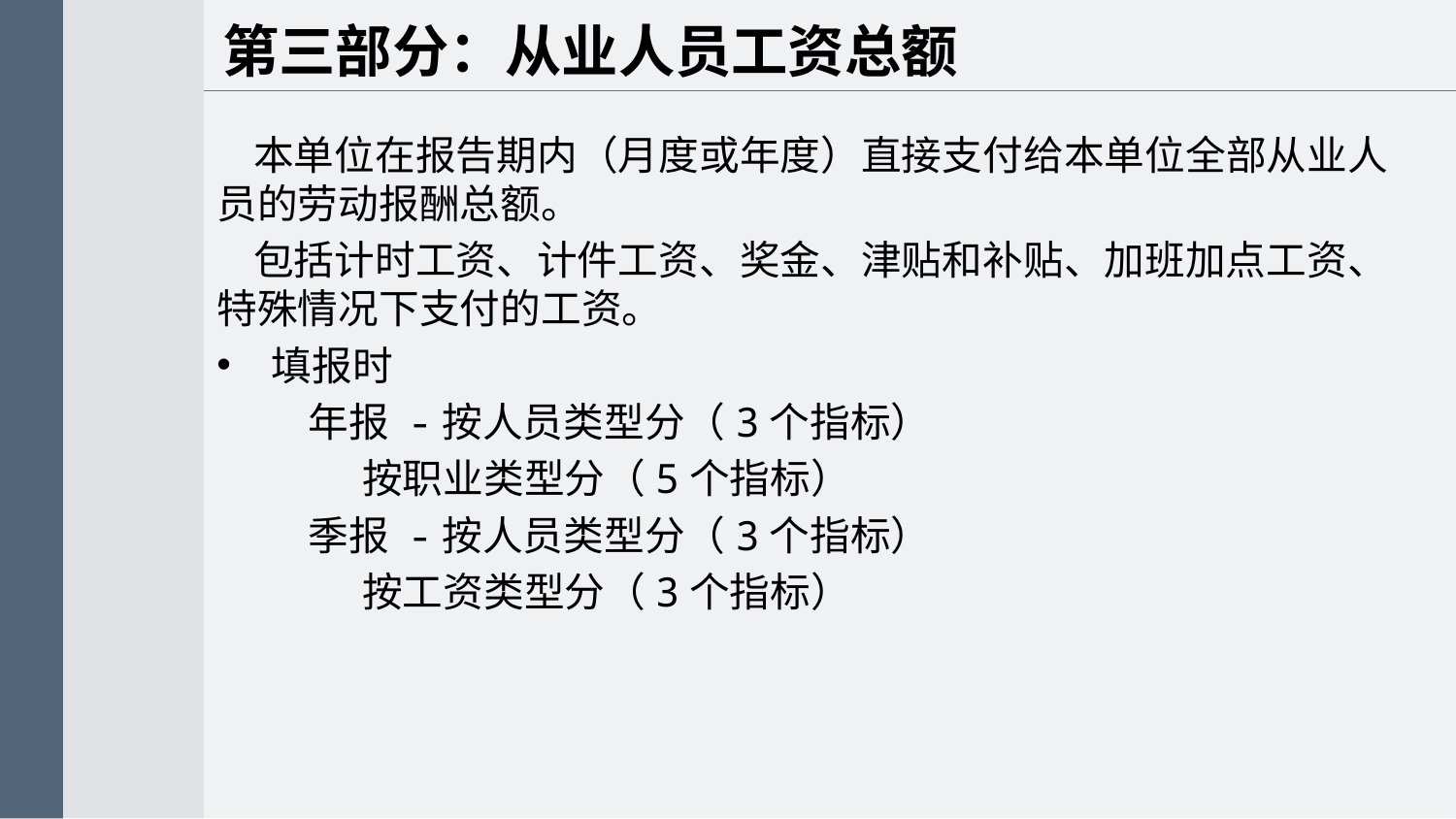

第三部分：从业人员工资总额
   本单位在报告期内（月度或年度）直接支付给本单位全部从业人员的劳动报酬总额。
   包括计时工资、计件工资、奖金、津贴和补贴、加班加点工资、特殊情况下支付的工资。
填报时
 年报 -按人员类型分（3个指标）
       按职业类型分（5个指标）
 季报 -按人员类型分（3个指标）
       按工资类型分（3个指标）